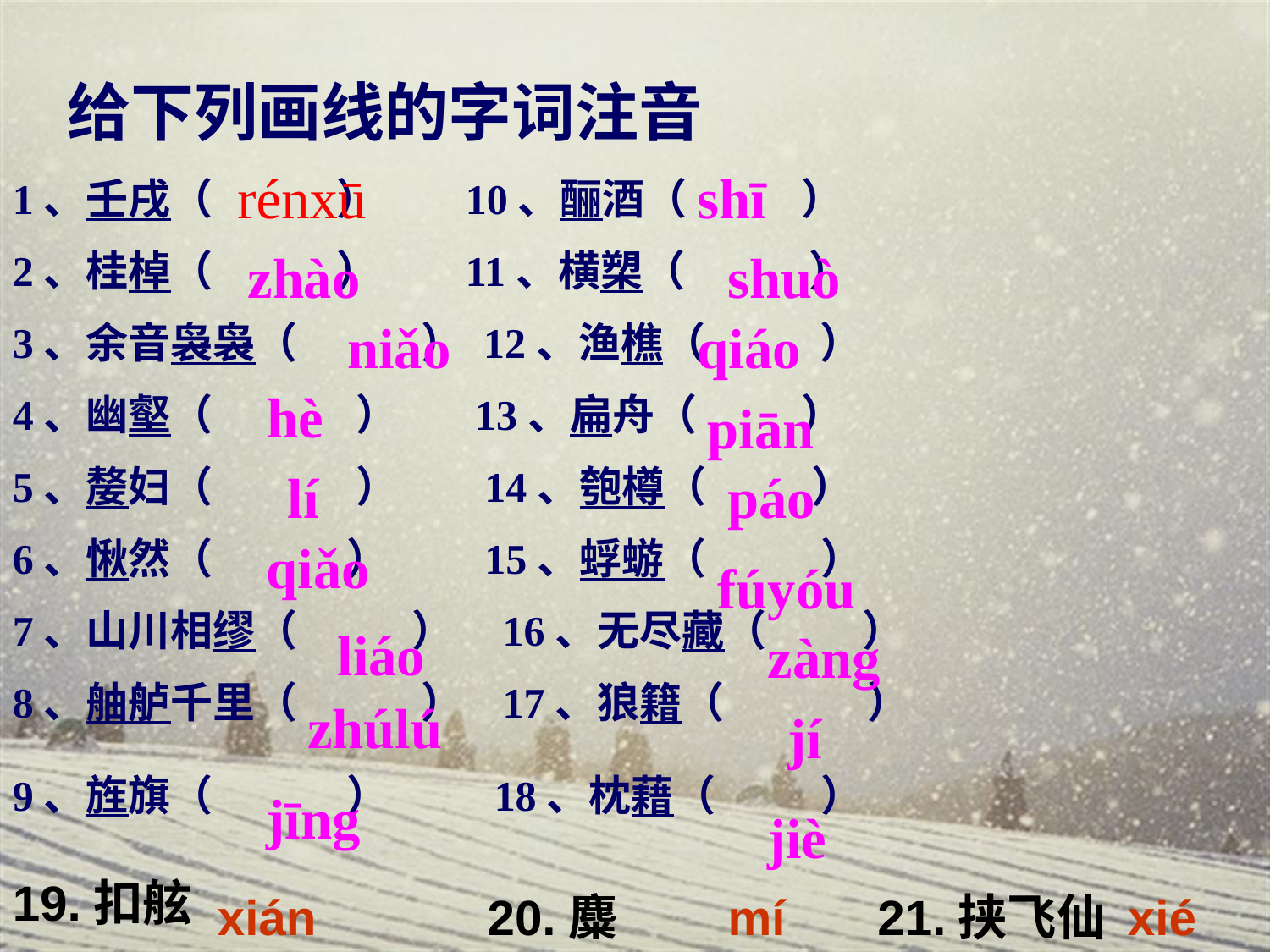

给下列画线的字词注音
rénxū
shī
1、壬戌（             ）        10、酾酒（            ）
2、桂棹（             ）        11、横槊（             ）
3、余音袅袅（             ） 12、渔樵（            ）
4、幽壑（               ）       13、扁舟（           ）
5、嫠妇（               ）        14、匏樽（           ）
6、愀然（              ）         15、蜉蝣（            ）
7、山川相缪（            ）    16、无尽藏（          ）
8、舳舻千里（             ）   17、狼籍（               ）
9、旌旗（              ）          18、枕藉（           ）
zhào
shuò
niǎo
qiáo
hè
piān
lí
páo
qiǎo
fúyóu
liáo
zàng
zhúlú
jí
jīng
jiè
19.扣舷
xián
20.麋 鹿
mí
21.挟飞仙
xié